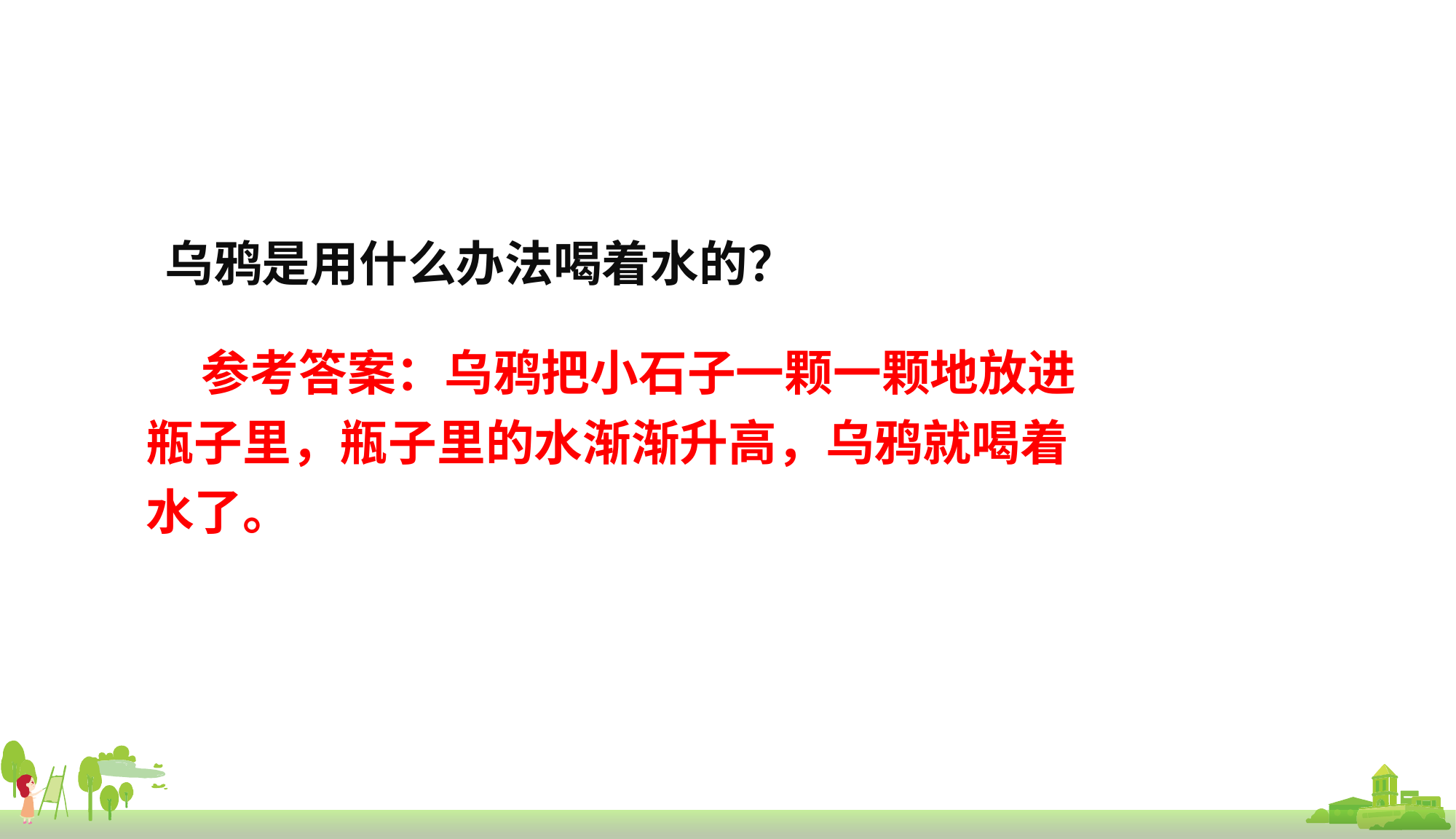

乌鸦是用什么办法喝着水的？？
    参考答案：乌鸦把小石子一颗一颗地放进瓶子里，瓶子里的水渐渐升高，乌鸦就喝着水了。